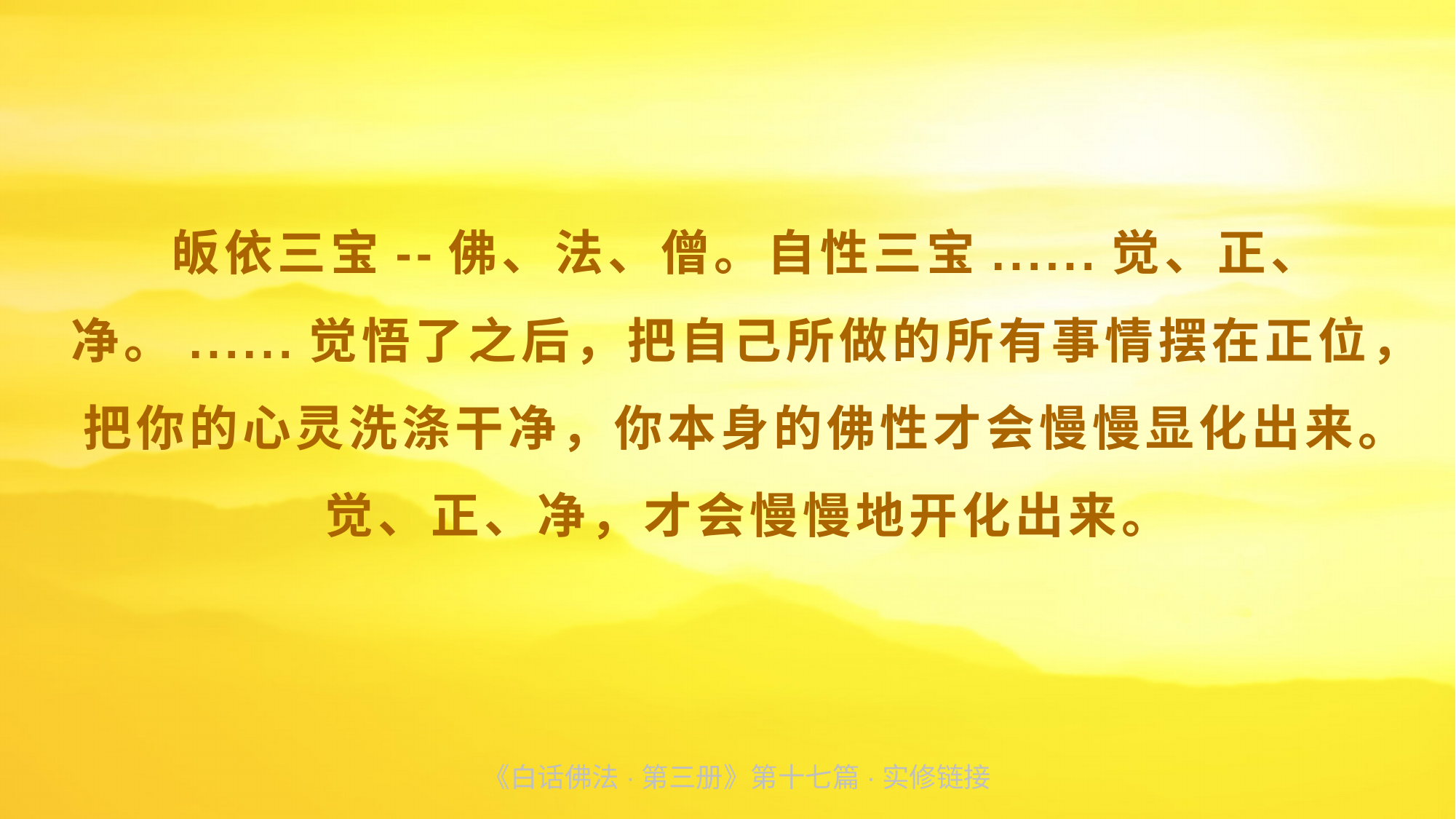

皈依三宝--佛、法、僧。自性三宝......觉、正、净。......觉悟了之后，把自己所做的所有事情摆在正位，把你的心灵洗涤干净，你本身的佛性才会慢慢显化出来。觉、正、净，才会慢慢地开化出来。
  《白话佛法·第三册》第十七篇·实修链接